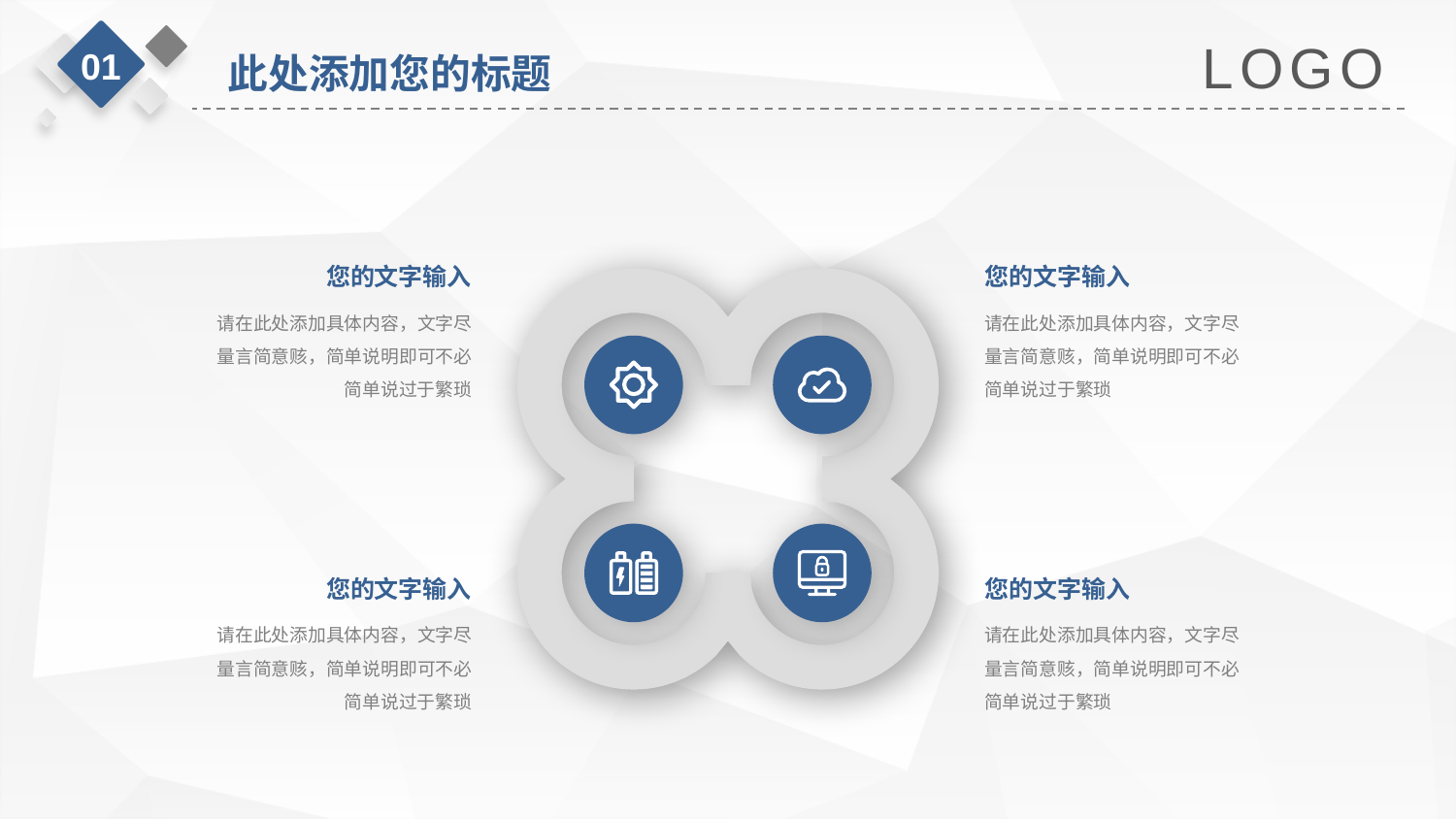

LOGO

01

此处添加您的标题
您的文字输入
请在此处添加具体内容，文字尽量言简意赅，简单说明即可不必简单说过于繁琐
您的文字输入
请在此处添加具体内容，文字尽量言简意赅，简单说明即可不必简单说过于繁琐

您的文字输入
请在此处添加具体内容，文字尽量言简意赅，简单说明即可不必简单说过于繁琐
您的文字输入
请在此处添加具体内容，文字尽量言简意赅，简单说明即可不必简单说过于繁琐